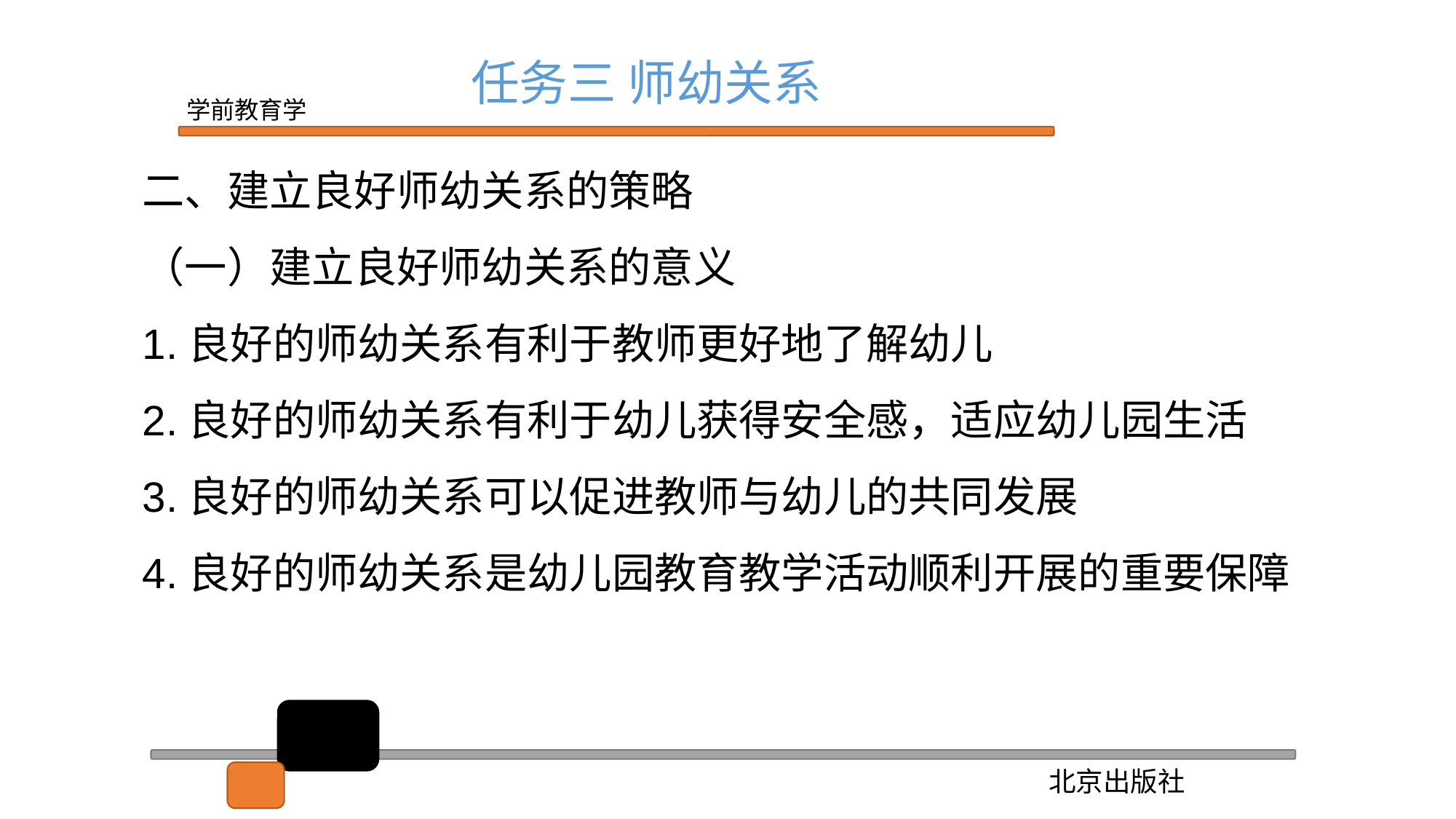

任务三 师幼关系

二、建立良好师幼关系的策略
（一）建立良好师幼关系的意义
1.良好的师幼关系有利于教师更好地了解幼儿
2.良好的师幼关系有利于幼儿获得安全感，适应幼儿园生活
3.良好的师幼关系可以促进教师与幼儿的共同发展
4.良好的师幼关系是幼儿园教育教学活动顺利开展的重要保障